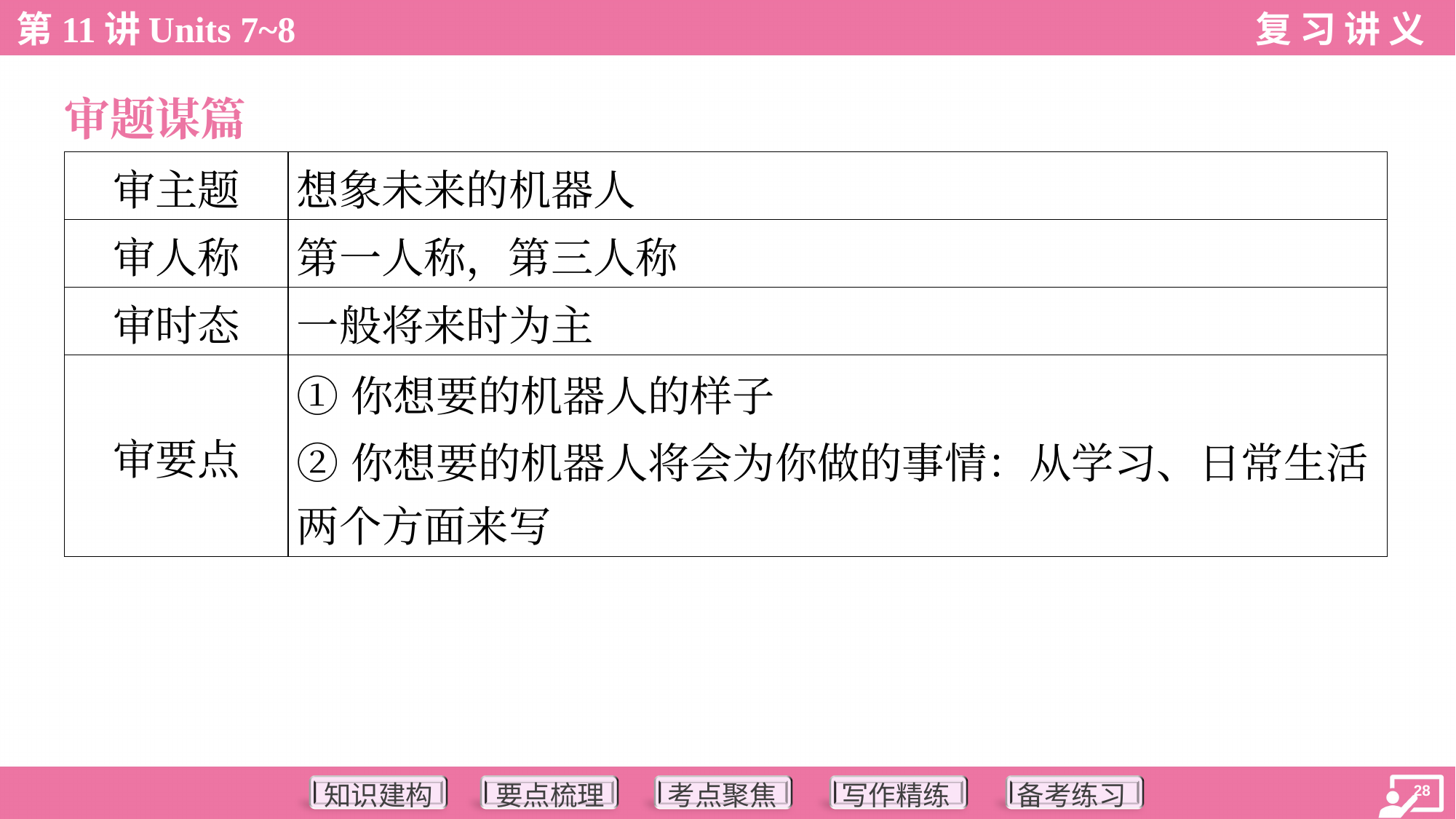

审题谋篇
| 审主题 | 想象未来的机器人 |
| --- | --- |
| 审人称 | 第一人称，第三人称 |
| 审时态 | 一般将来时为主 |
| 审要点 | ①你想要的机器人的样子 ②你想要的机器人将会为你做的事情：从学习、日常生活 两个方面来写 |